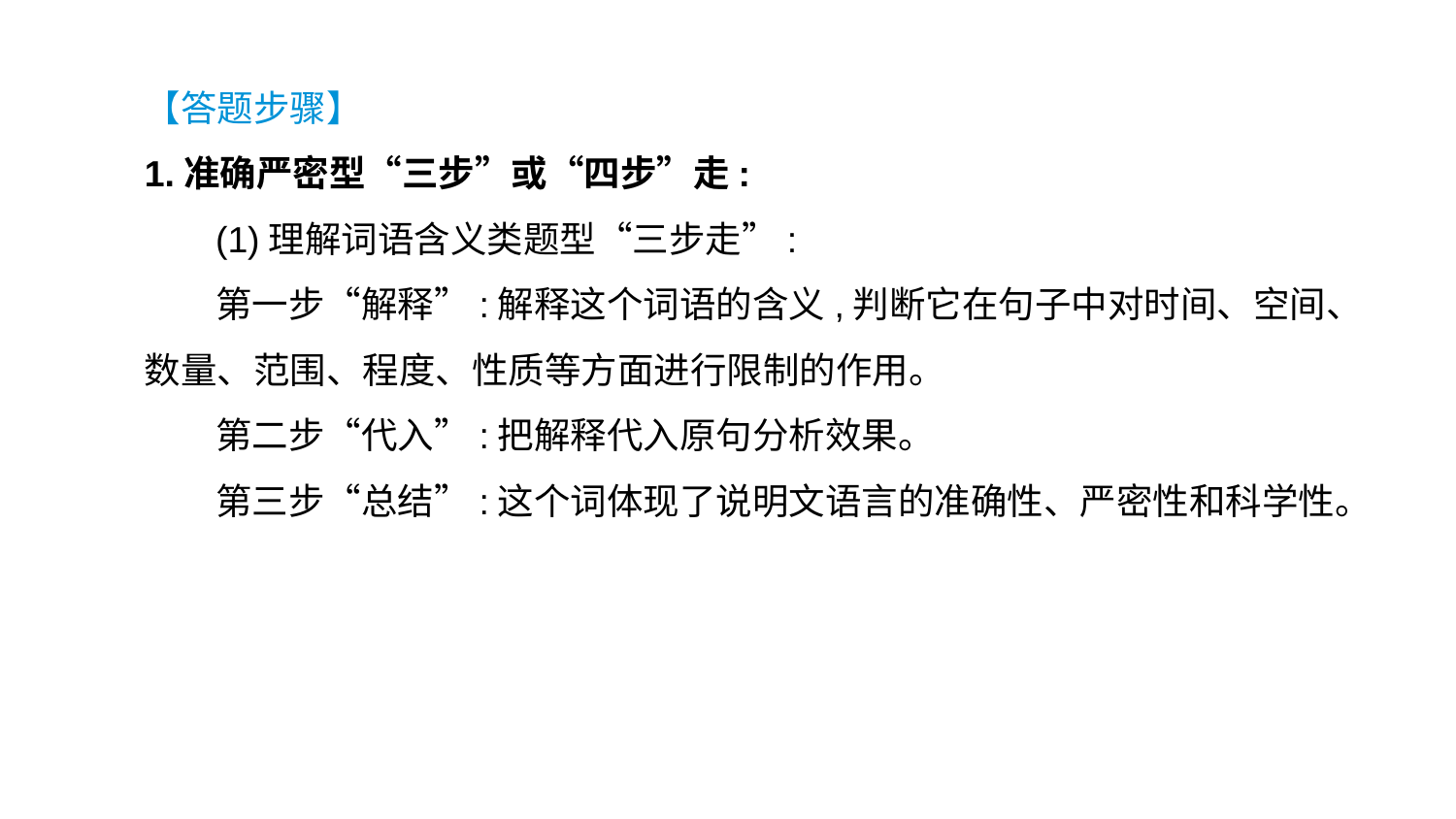

【答题步骤】
1.准确严密型“三步”或“四步”走:
(1)理解词语含义类题型“三步走”:
第一步“解释”:解释这个词语的含义,判断它在句子中对时间、空间、数量、范围、程度、性质等方面进行限制的作用。
第二步“代入”:把解释代入原句分析效果。
第三步“总结”:这个词体现了说明文语言的准确性、严密性和科学性。